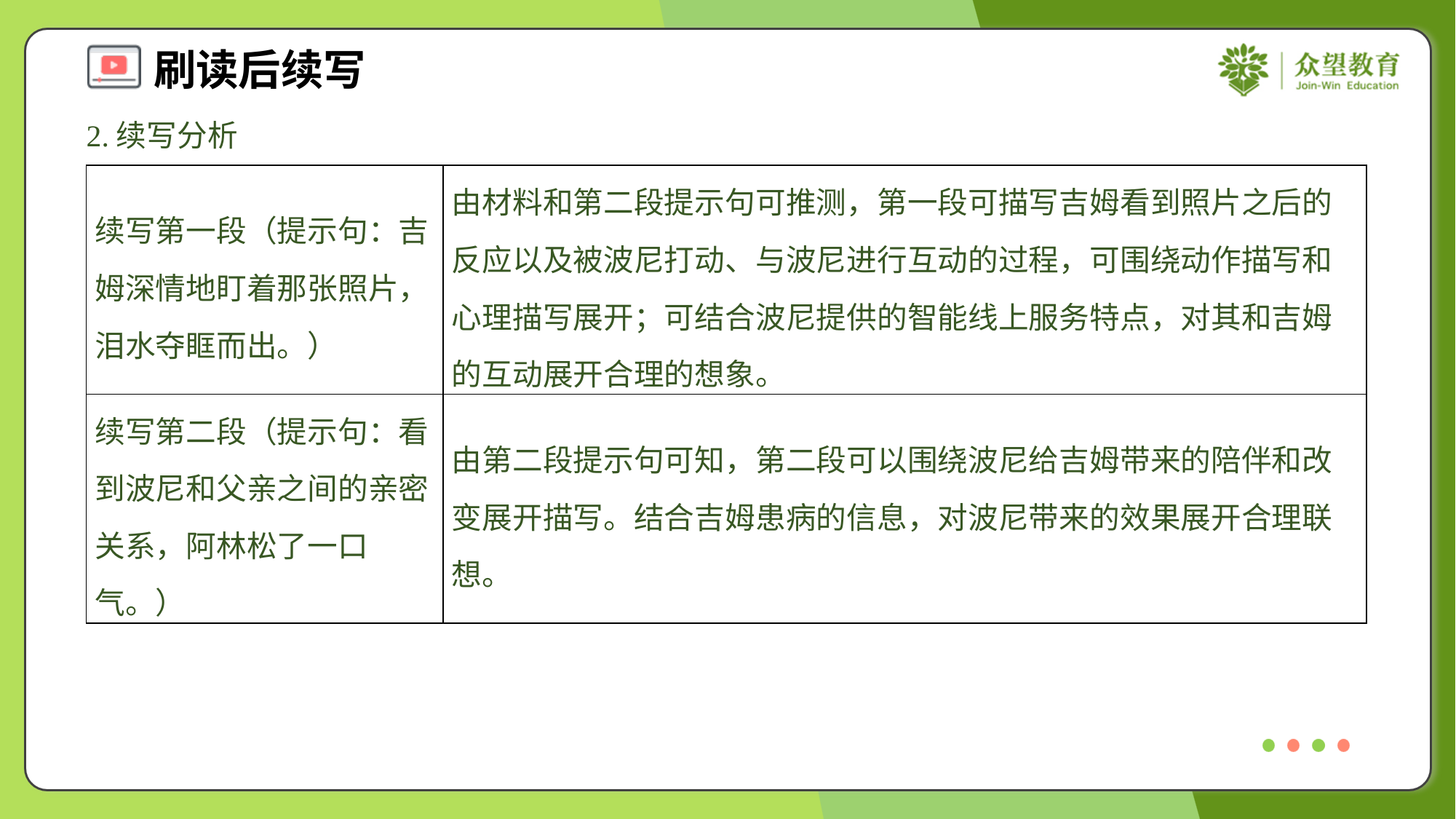

2.续写分析
| 续写第一段（提示句：吉姆深情地盯着那张照片，泪水夺眶而出。） | 由材料和第二段提示句可推测，第一段可描写吉姆看到照片之后的反应以及被波尼打动、与波尼进行互动的过程，可围绕动作描写和心理描写展开；可结合波尼提供的智能线上服务特点，对其和吉姆的互动展开合理的想象。 |
| --- | --- |
| 续写第二段（提示句：看到波尼和父亲之间的亲密关系，阿林松了一口气。） | 由第二段提示句可知，第二段可以围绕波尼给吉姆带来的陪伴和改变展开描写。结合吉姆患病的信息，对波尼带来的效果展开合理联想。 |